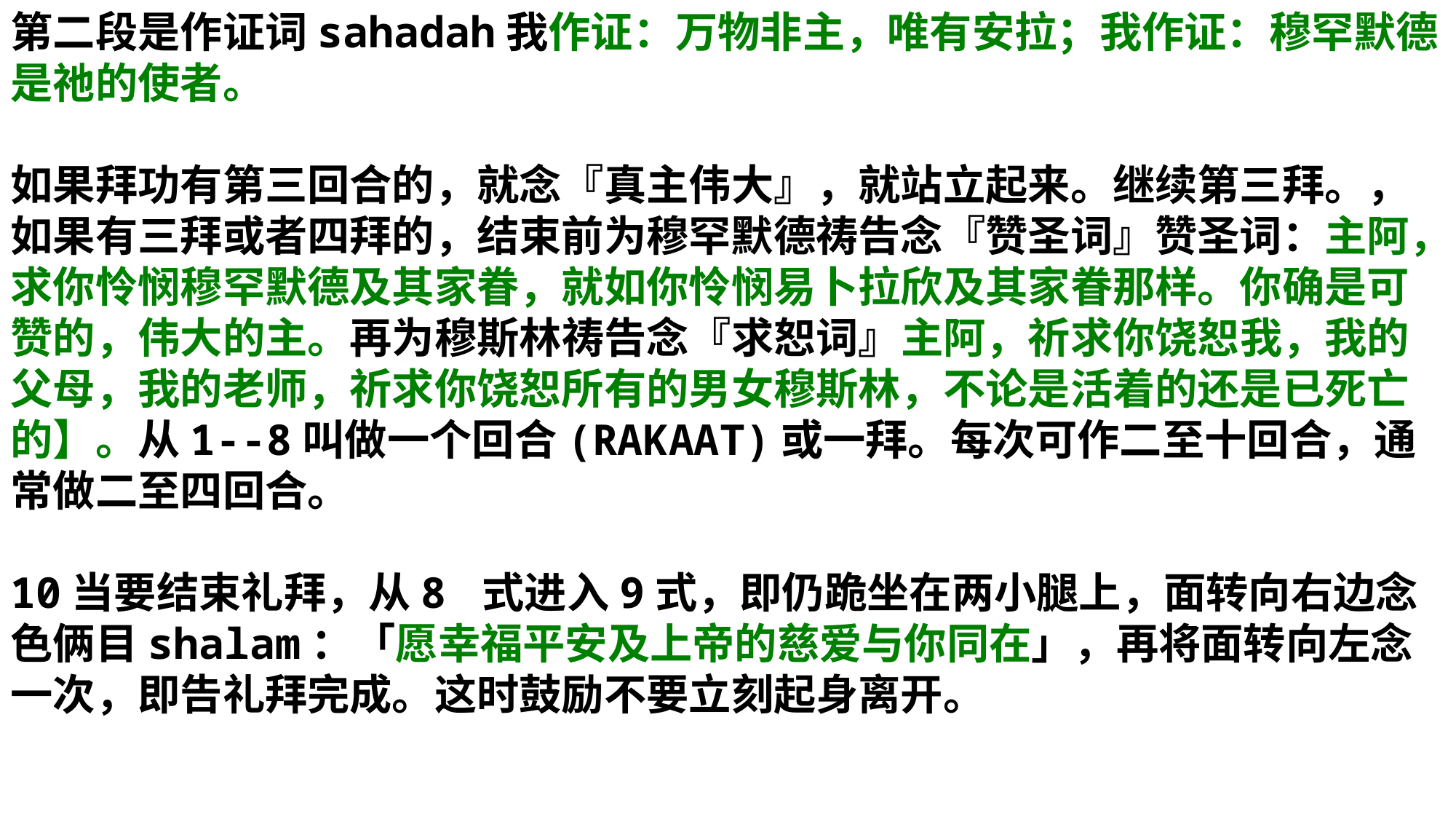

第二段是作证词sahadah我作证：万物非主，唯有安拉；我作证：穆罕默德是祂的使者。

如果拜功有第三回合的，就念『真主伟大』，就站立起来。继续第三拜。，如果有三拜或者四拜的，结束前为穆罕默德祷告念『赞圣词』赞圣词：主阿，求你怜悯穆罕默德及其家眷，就如你怜悯易卜拉欣及其家眷那样。你确是可赞的，伟大的主。再为穆斯林祷告念『求恕词』主阿，祈求你饶恕我，我的父母，我的老师，祈求你饶恕所有的男女穆斯林，不论是活着的还是已死亡的】。从1--8叫做一个回合(RAKAAT)或一拜。每次可作二至十回合，通常做二至四回合。

10当要结束礼拜，从8 式进入9式，即仍跪坐在两小腿上，面转向右边念色俩目shalam：「愿幸福平安及上帝的慈爱与你同在」，再将面转向左念一次，即告礼拜完成。这时鼓励不要立刻起身离开。